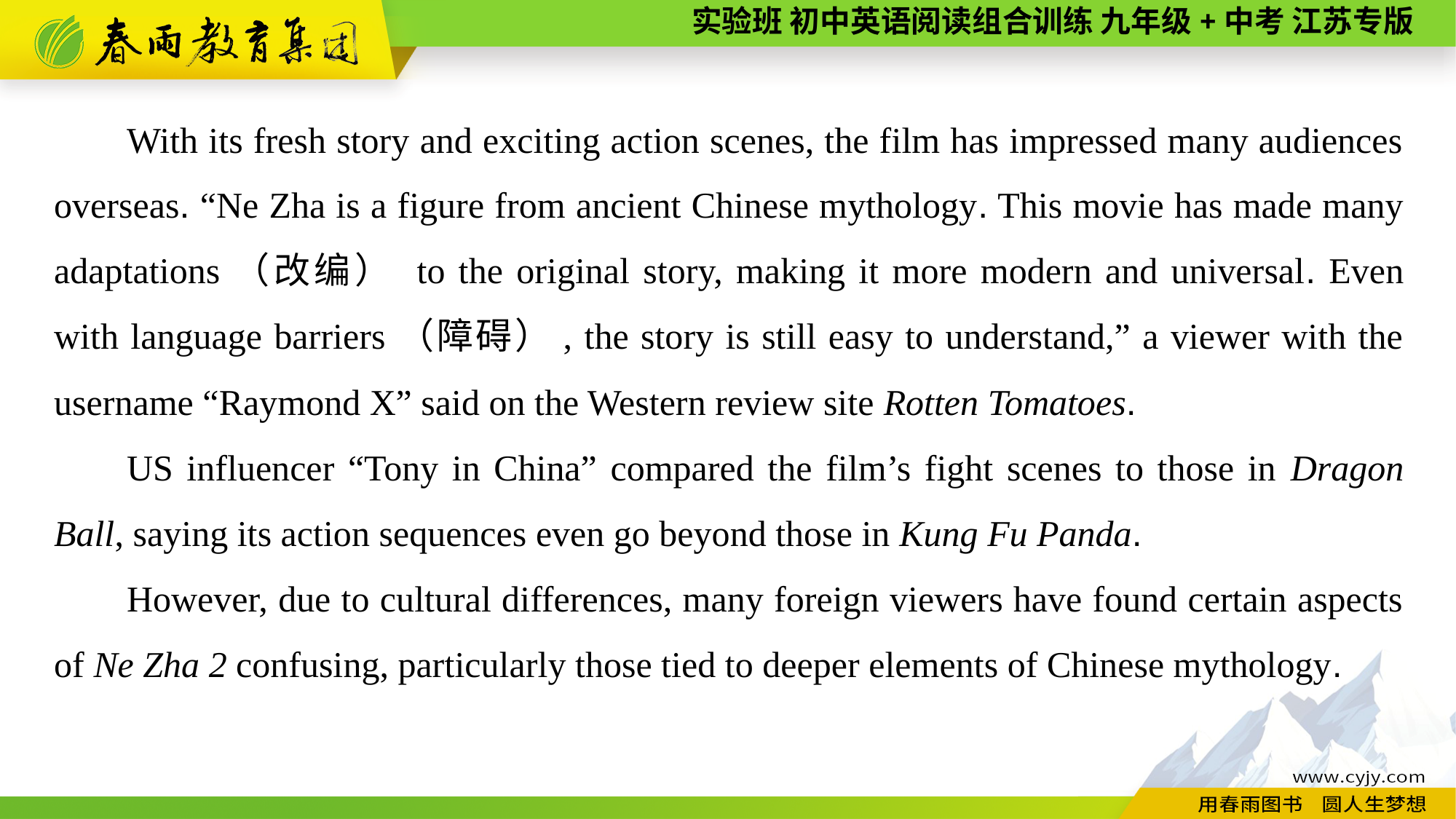

With its fresh story and exciting action scenes, the film has impressed many audiences overseas. “Ne Zha is a figure from ancient Chinese mythology. This movie has made many adaptations（改编） to the original story, making it more modern and universal. Even with language barriers（障碍）, the story is still easy to understand,” a viewer with the username “Raymond X” said on the Western review site Rotten Tomatoes.
US influencer “Tony in China” compared the film’s fight scenes to those in Dragon Ball, saying its action sequences even go beyond those in Kung Fu Panda.
However, due to cultural differences, many foreign viewers have found certain aspects of Ne Zha 2 confusing, particularly those tied to deeper elements of Chinese mythology.